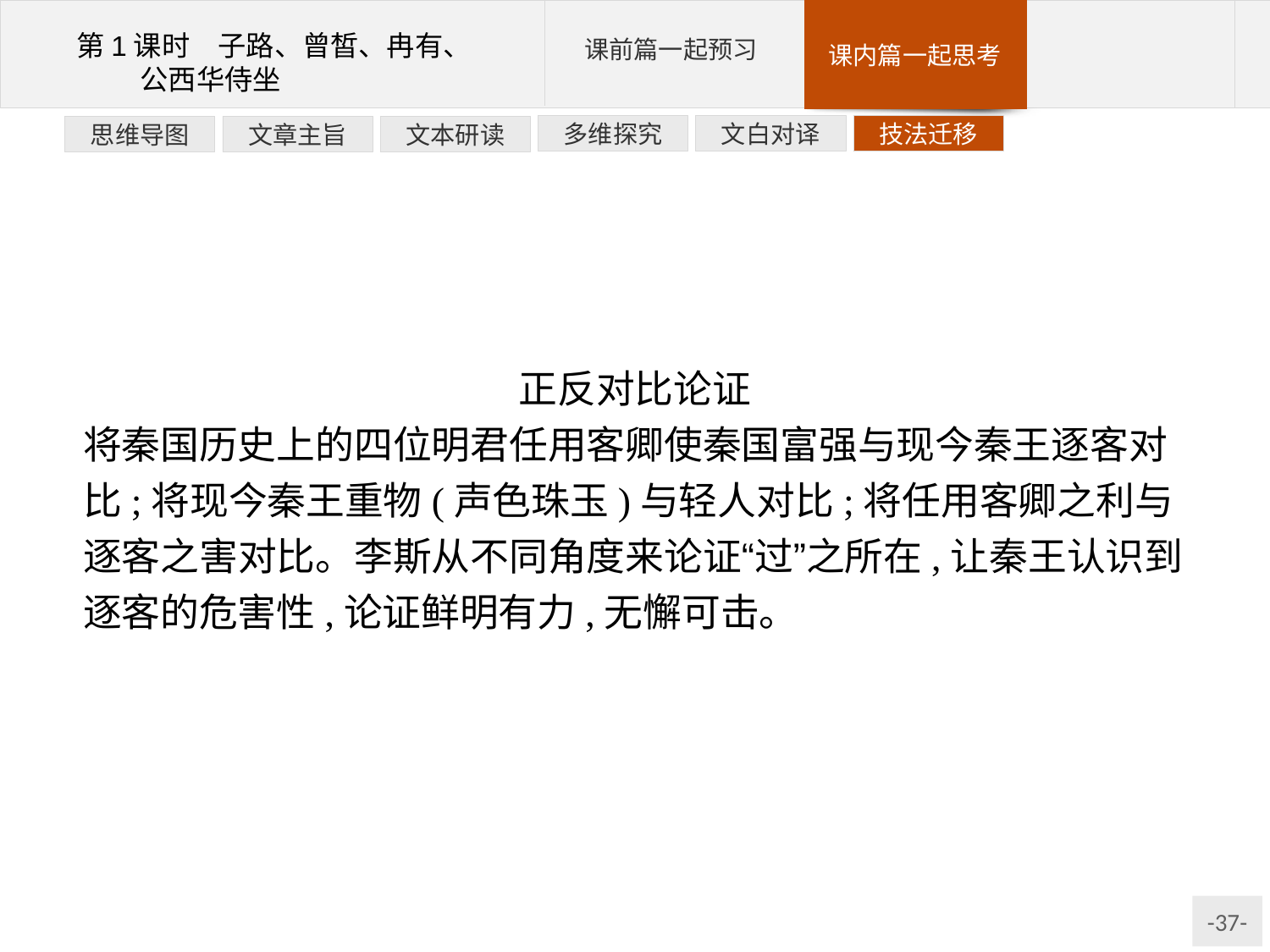

技法迁移
文白对译
多维探究
文本研读
文章主旨
思维导图
正反对比论证
将秦国历史上的四位明君任用客卿使秦国富强与现今秦王逐客对比;将现今秦王重物(声色珠玉)与轻人对比;将任用客卿之利与逐客之害对比。李斯从不同角度来论证“过”之所在,让秦王认识到逐客的危害性,论证鲜明有力,无懈可击。